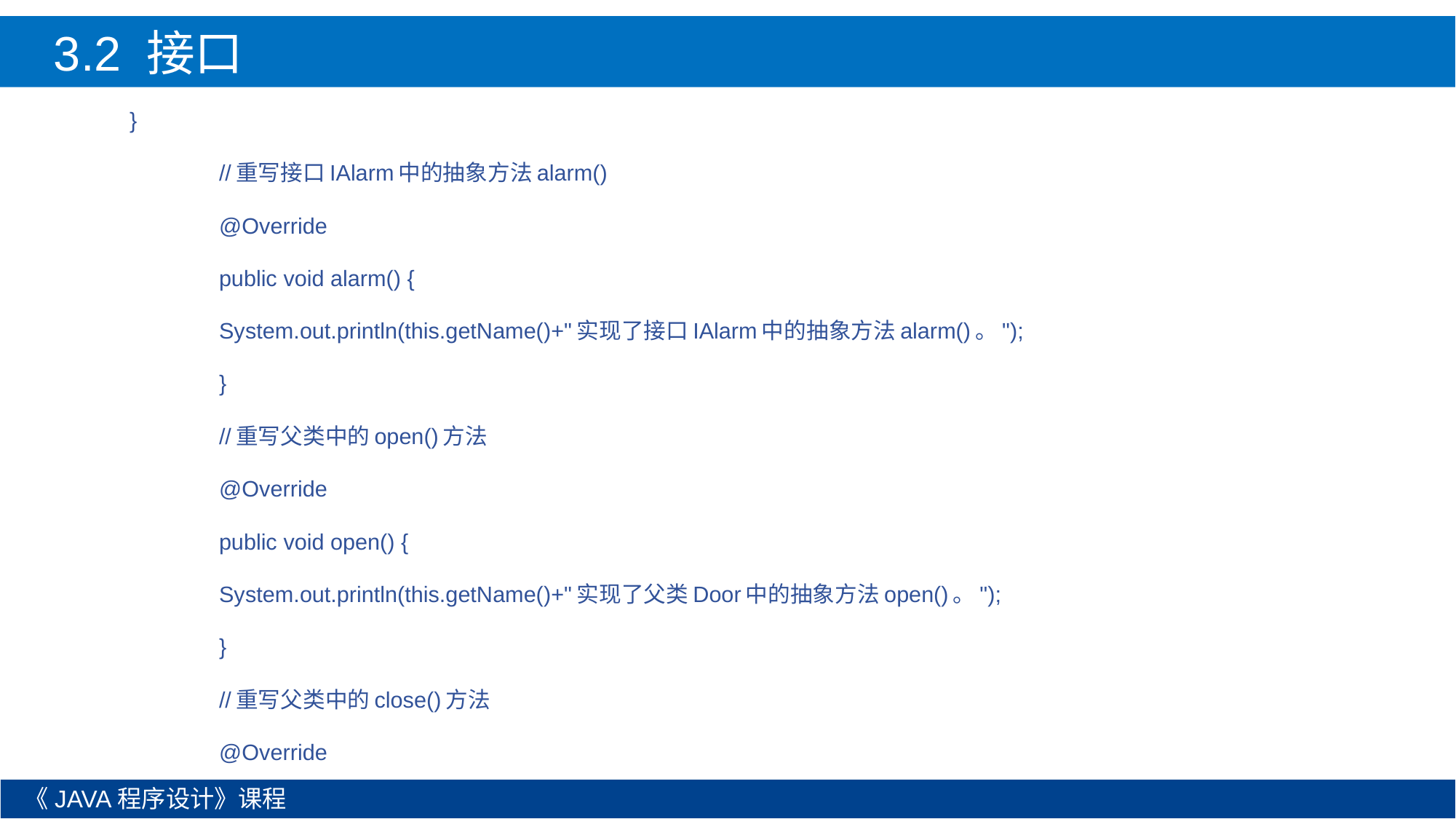

3.2 接口
}
	//重写接口IAlarm中的抽象方法alarm()
	@Override
	public void alarm() {
		System.out.println(this.getName()+"实现了接口IAlarm中的抽象方法alarm()。");
	}
	//重写父类中的open()方法
	@Override
	public void open() {
		System.out.println(this.getName()+"实现了父类Door中的抽象方法open()。");
	}
	//重写父类中的close()方法
	@Override
《JAVA程序设计》课程